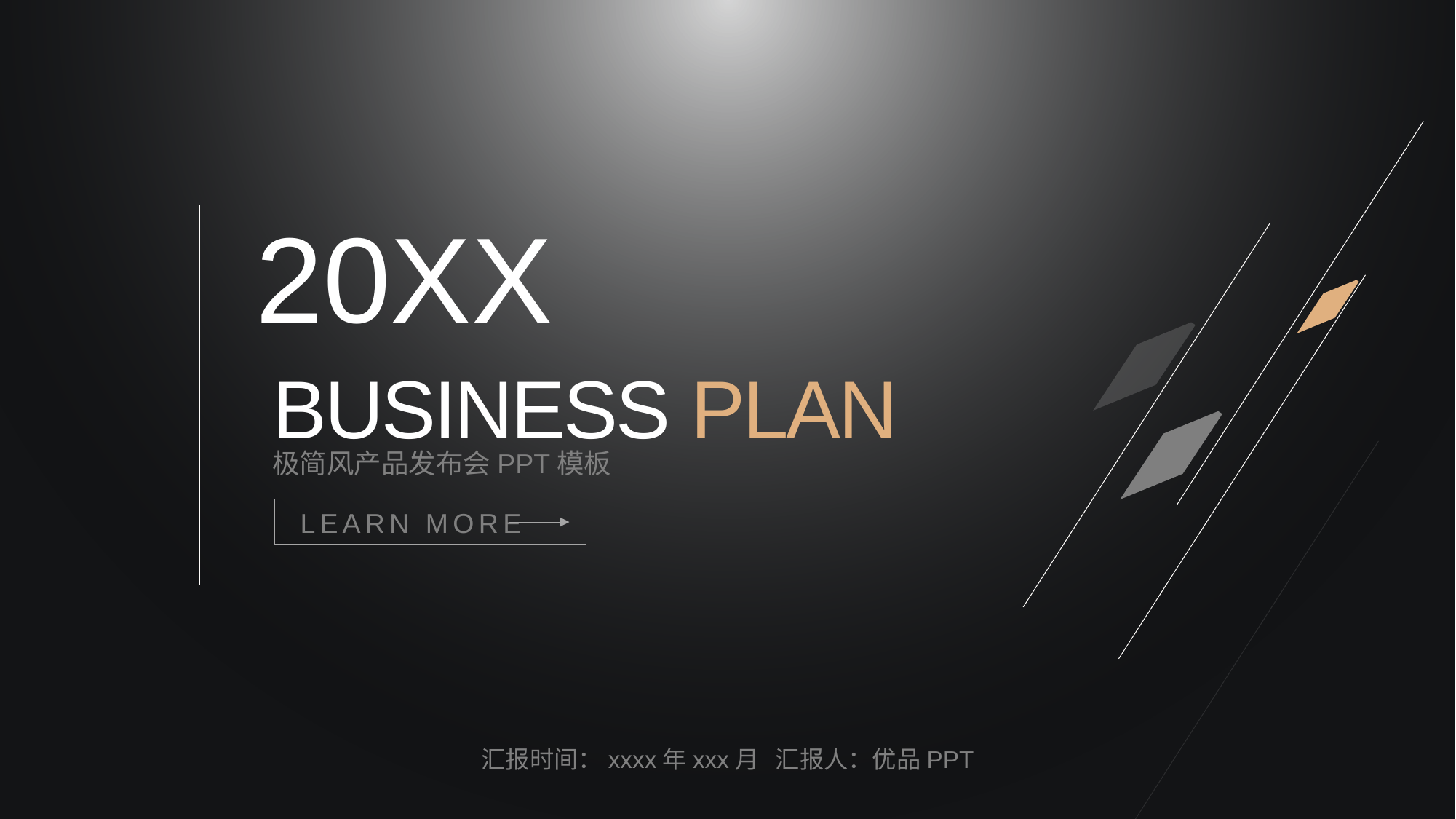

20XX

BUSINESS PLAN

极简风产品发布会PPT模板

LEARN MORE
汇报时间：xxxx年xxx月   汇报人：优品PPT